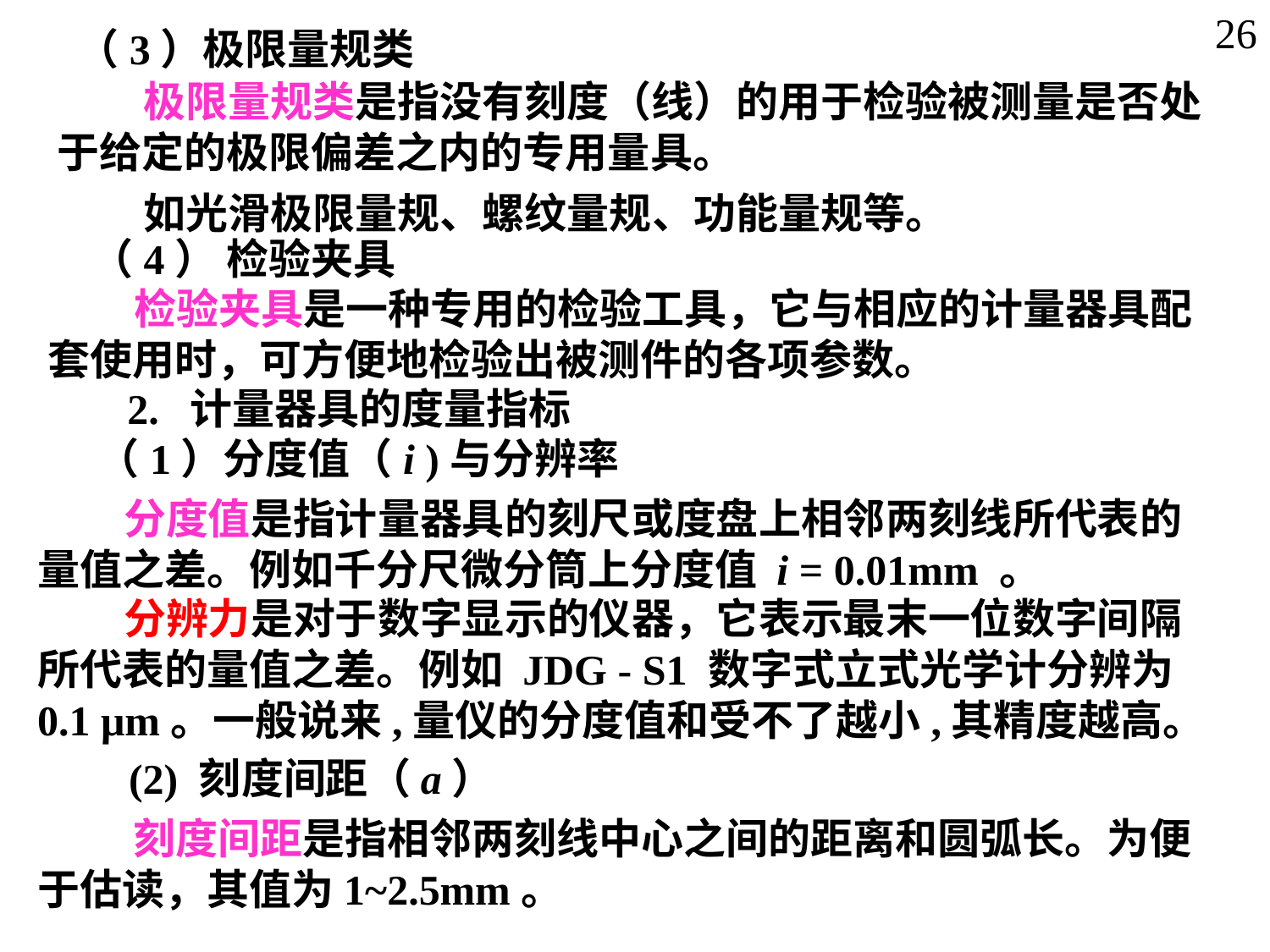

26
（3）极限量规类
        极限量规类是指没有刻度（线）的用于检验被测量是否处于给定的极限偏差之内的专用量具。
        如光滑极限量规、螺纹量规、功能量规等。
（4） 检验夹具
        检验夹具是一种专用的检验工具，它与相应的计量器具配套使用时，可方便地检验出被测件的各项参数。
2.  计量器具的度量指标
（1）分度值（i )与分辨率
        分度值是指计量器具的刻尺或度盘上相邻两刻线所代表的量值之差。例如千分尺微分筒上分度值 i = 0.01mm 。
        分辨力是对于数字显示的仪器，它表示最末一位数字间隔所代表的量值之差。例如 JDG - S1 数字式立式光学计分辨为 0.1 μm。一般说来,量仪的分度值和受不了越小,其精度越高。
  (2) 刻度间距（a）
         刻度间距是指相邻两刻线中心之间的距离和圆弧长。为便于估读，其值为1~2.5mm。